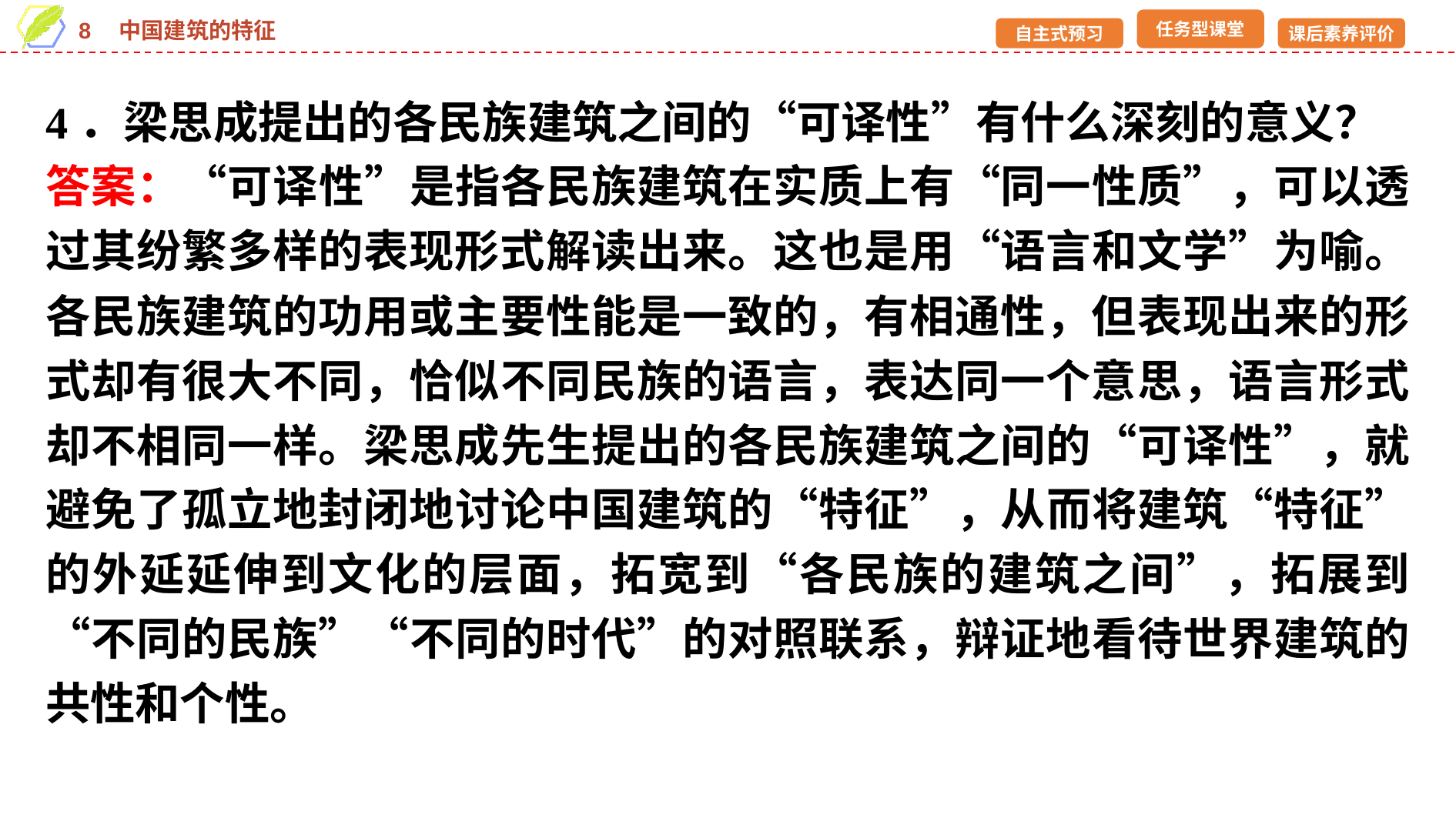

4．梁思成提出的各民族建筑之间的“可译性”有什么深刻的意义？
答案：“可译性”是指各民族建筑在实质上有“同一性质”，可以透过其纷繁多样的表现形式解读出来。这也是用“语言和文学”为喻。各民族建筑的功用或主要性能是一致的，有相通性，但表现出来的形式却有很大不同，恰似不同民族的语言，表达同一个意思，语言形式却不相同一样。梁思成先生提出的各民族建筑之间的“可译性”，就避免了孤立地封闭地讨论中国建筑的“特征”，从而将建筑“特征”的外延延伸到文化的层面，拓宽到“各民族的建筑之间”，拓展到“不同的民族”“不同的时代”的对照联系，辩证地看待世界建筑的共性和个性。